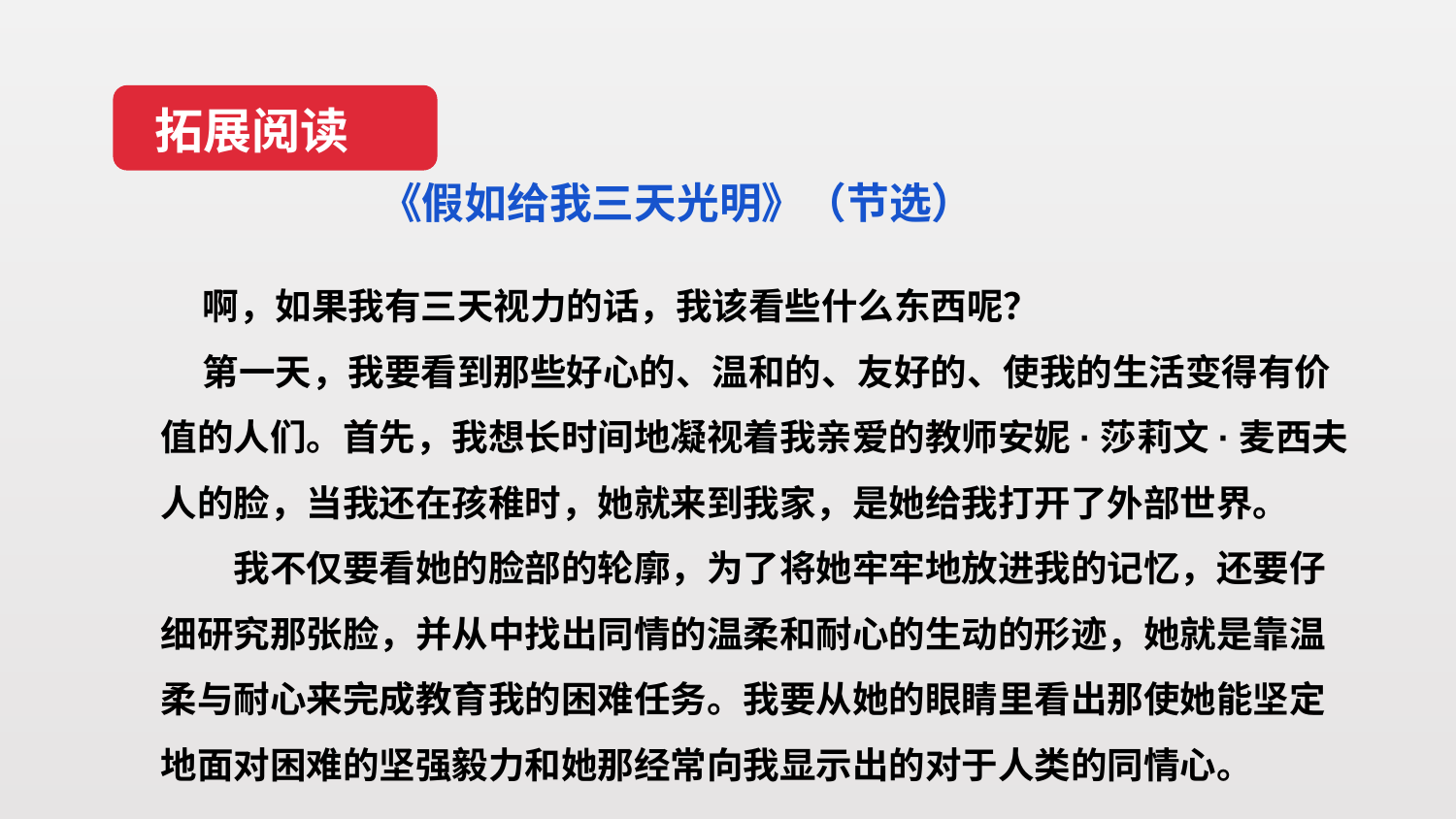

拓展阅读
《假如给我三天光明》（节选）
    啊，如果我有三天视力的话，我该看些什么东西呢？
    第一天，我要看到那些好心的、温和的、友好的、使我的生活变得有价值的人们。首先，我想长时间地凝视着我亲爱的教师安妮·莎莉文·麦西夫人的脸，当我还在孩稚时，她就来到我家，是她给我打开了外部世界。
　　我不仅要看她的脸部的轮廓，为了将她牢牢地放进我的记忆，还要仔细研究那张脸，并从中找出同情的温柔和耐心的生动的形迹，她就是靠温柔与耐心来完成教育我的困难任务。我要从她的眼睛里看出那使她能坚定地面对困难的坚强毅力和她那经常向我显示出的对于人类的同情心。